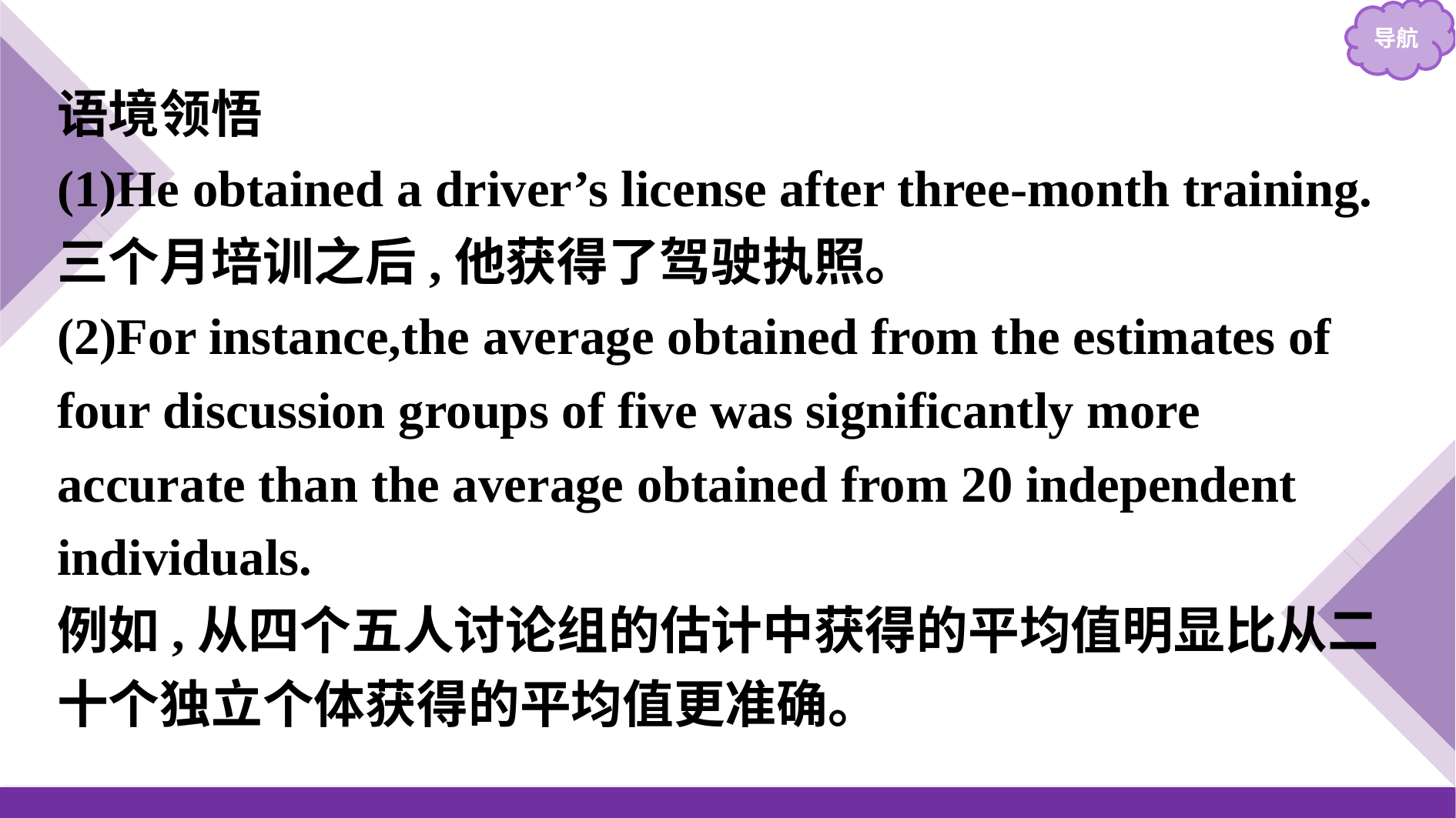

语境领悟
(1)He obtained a driver’s license after three-month training.
三个月培训之后,他获得了驾驶执照。
(2)For instance,the average obtained from the estimates of four discussion groups of five was significantly more accurate than the average obtained from 20 independent individuals.
例如,从四个五人讨论组的估计中获得的平均值明显比从二十个独立个体获得的平均值更准确。